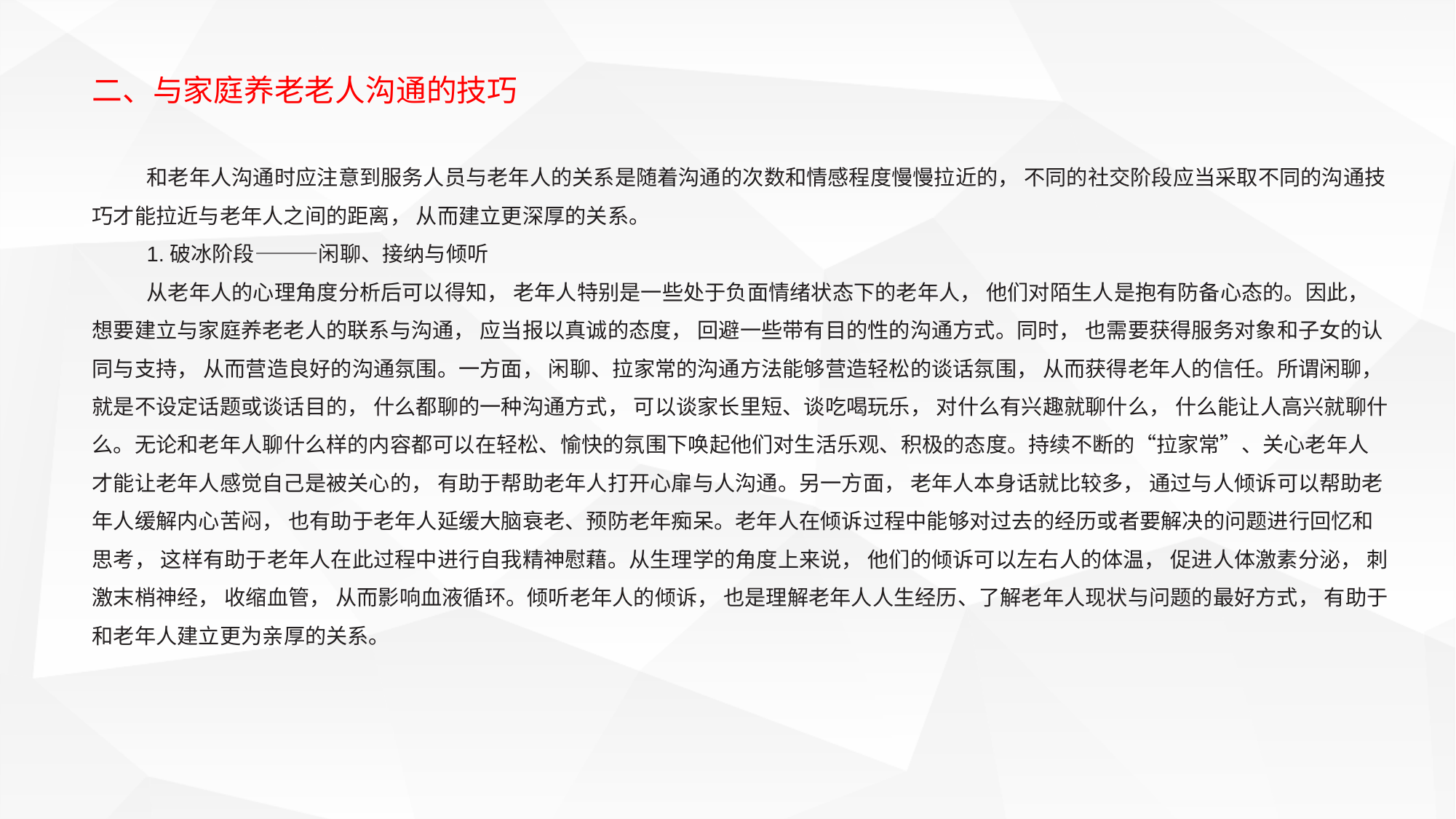

二、与家庭养老老人沟通的技巧
和老年人沟通时应注意到服务人员与老年人的关系是随着沟通的次数和情感程度慢慢拉近的， 不同的社交阶段应当采取不同的沟通技巧才能拉近与老年人之间的距离， 从而建立更深厚的关系。
1.破冰阶段———闲聊、接纳与倾听
从老年人的心理角度分析后可以得知， 老年人特别是一些处于负面情绪状态下的老年人， 他们对陌生人是抱有防备心态的。因此， 想要建立与家庭养老老人的联系与沟通， 应当报以真诚的态度， 回避一些带有目的性的沟通方式。同时， 也需要获得服务对象和子女的认同与支持， 从而营造良好的沟通氛围。一方面， 闲聊、拉家常的沟通方法能够营造轻松的谈话氛围， 从而获得老年人的信任。所谓闲聊， 就是不设定话题或谈话目的， 什么都聊的一种沟通方式， 可以谈家长里短、谈吃喝玩乐， 对什么有兴趣就聊什么， 什么能让人高兴就聊什么。无论和老年人聊什么样的内容都可以在轻松、愉快的氛围下唤起他们对生活乐观、积极的态度。持续不断的“拉家常”、关心老年人才能让老年人感觉自己是被关心的， 有助于帮助老年人打开心扉与人沟通。另一方面， 老年人本身话就比较多， 通过与人倾诉可以帮助老年人缓解内心苦闷， 也有助于老年人延缓大脑衰老、预防老年痴呆。老年人在倾诉过程中能够对过去的经历或者要解决的问题进行回忆和思考， 这样有助于老年人在此过程中进行自我精神慰藉。从生理学的角度上来说， 他们的倾诉可以左右人的体温， 促进人体激素分泌， 刺激末梢神经， 收缩血管， 从而影响血液循环。倾听老年人的倾诉， 也是理解老年人人生经历、了解老年人现状与问题的最好方式， 有助于和老年人建立更为亲厚的关系。